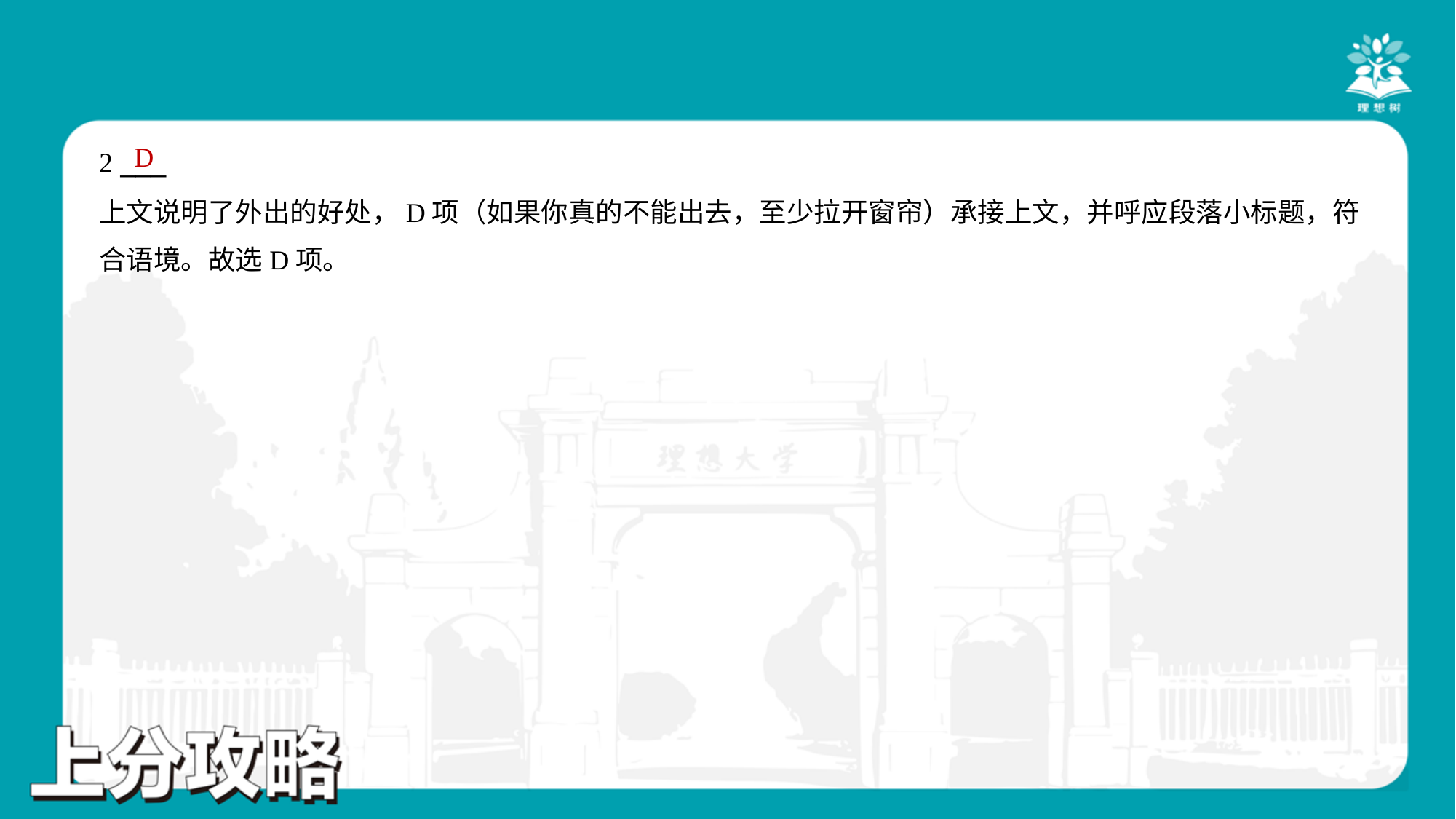

D
2 ___
上文说明了外出的好处，D项（如果你真的不能出去，至少拉开窗帘）承接上文，并呼应段落小标题，符
合语境。故选D项。